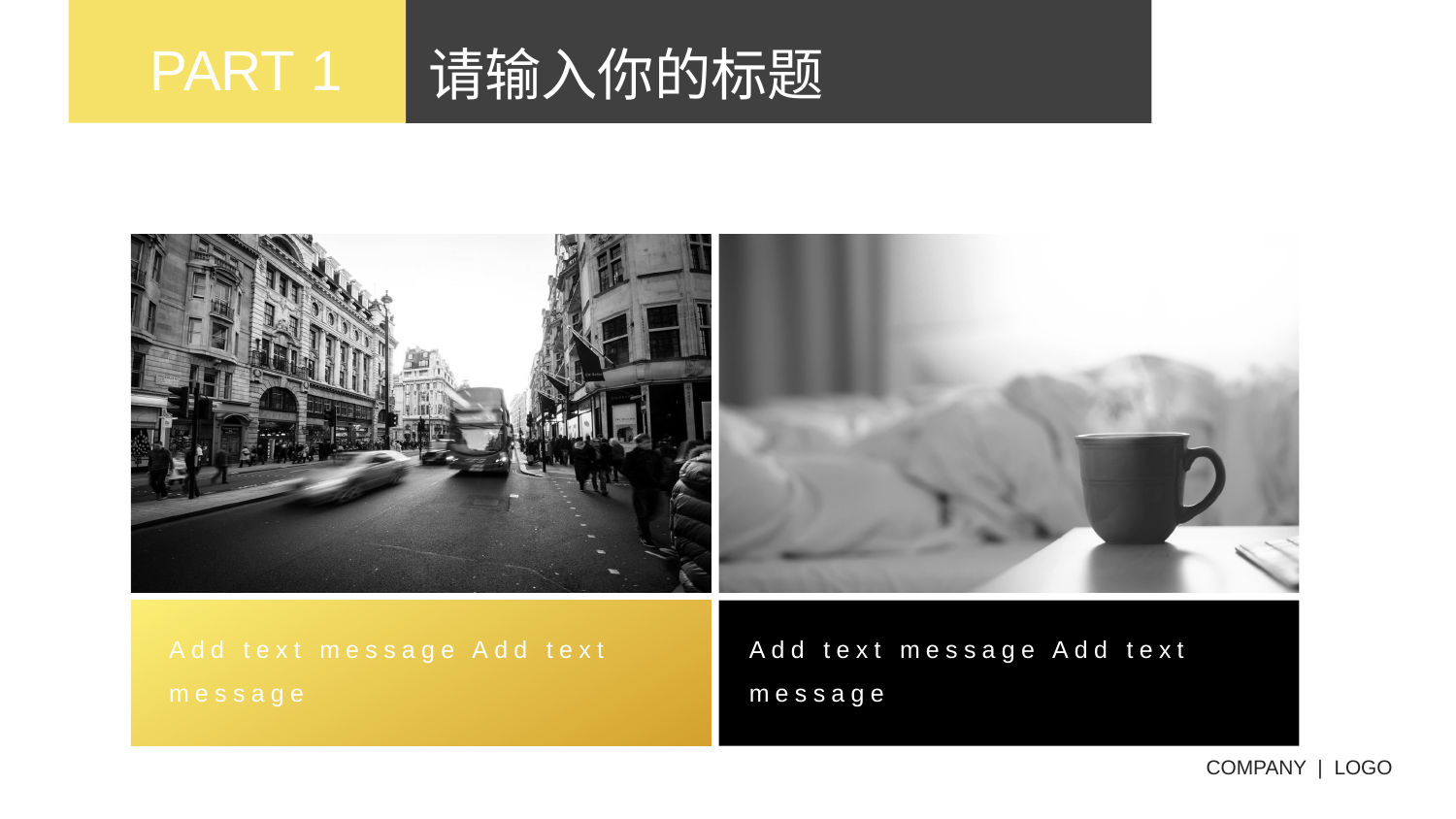

PART 1

PART 1
请输入你的标题
请输入你的标题

Add text message Add text message
Add text message Add text message
COMPANY  |  LOGO